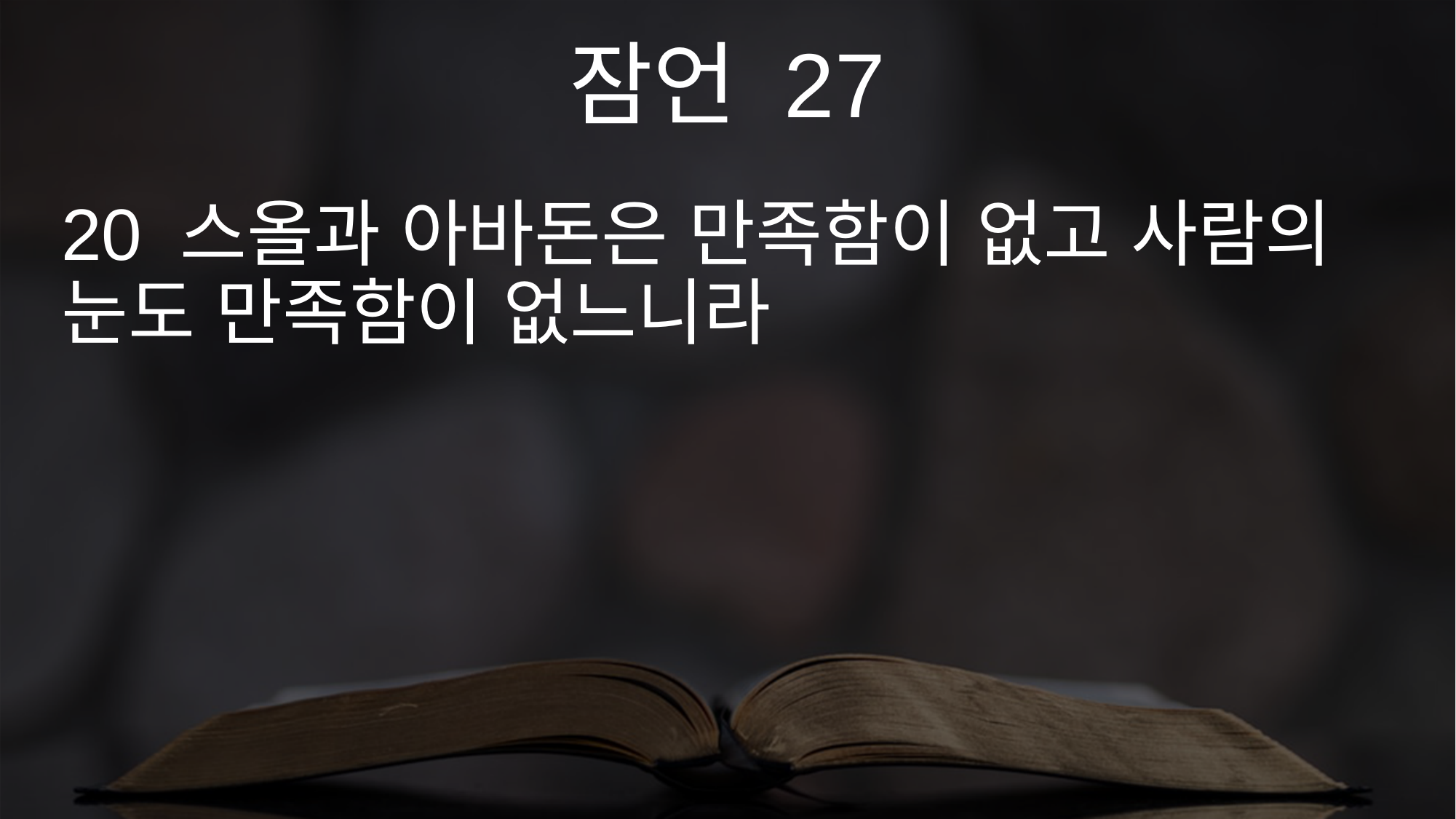

잠언 27
20 스올과 아바돈은 만족함이 없고 사람의 눈도 만족함이 없느니라